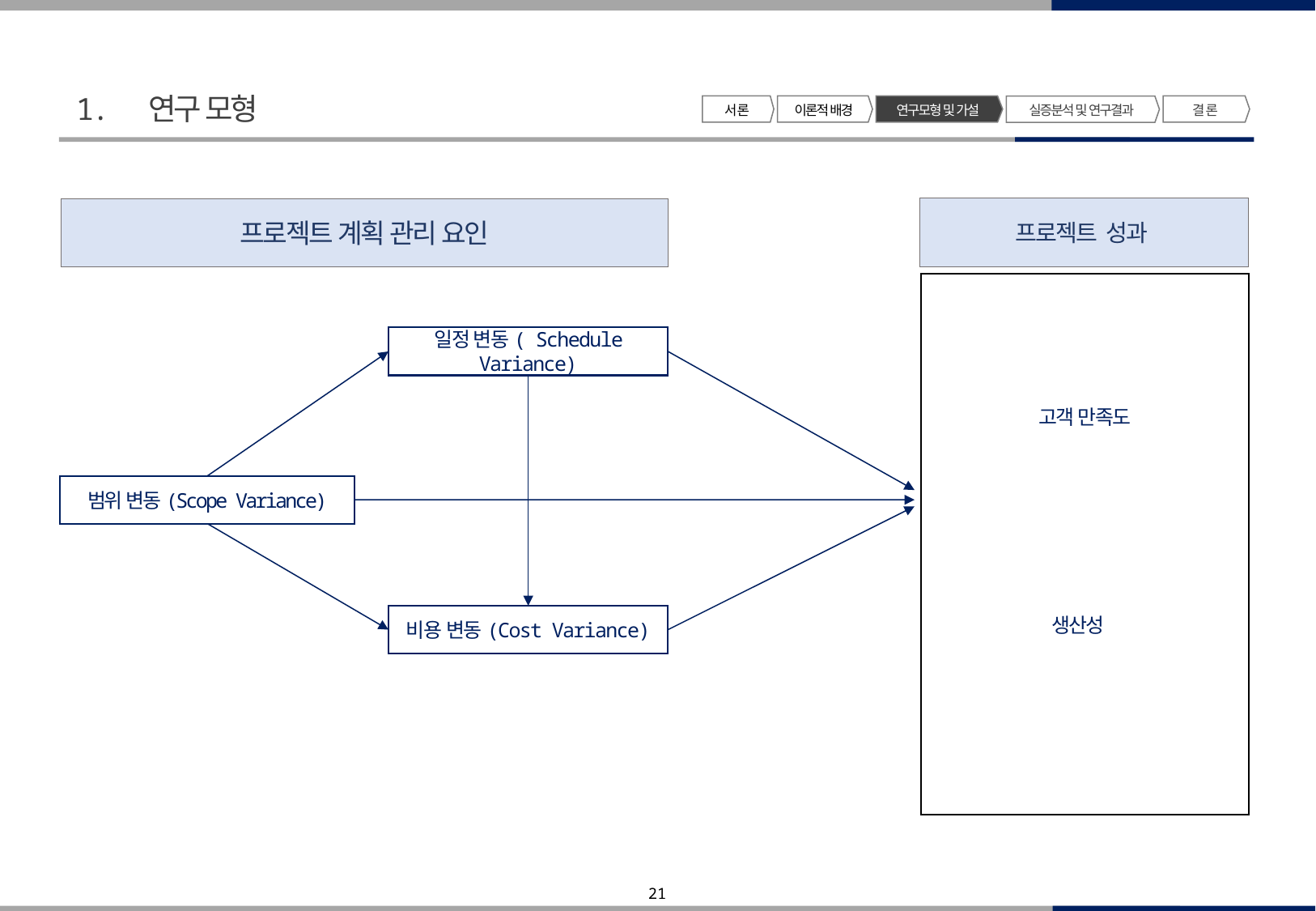

1.  연구 모형
서  론
이론적 배경
연구모형 및 가설
결 론
실증분석 및 연구결과
프로젝트  성과
프로젝트 계획 관리 요인

일정 변동( Schedule Variance)
범위 변동(Scope Variance)
비용 변동(Cost Variance)
고객 만족도
생산성